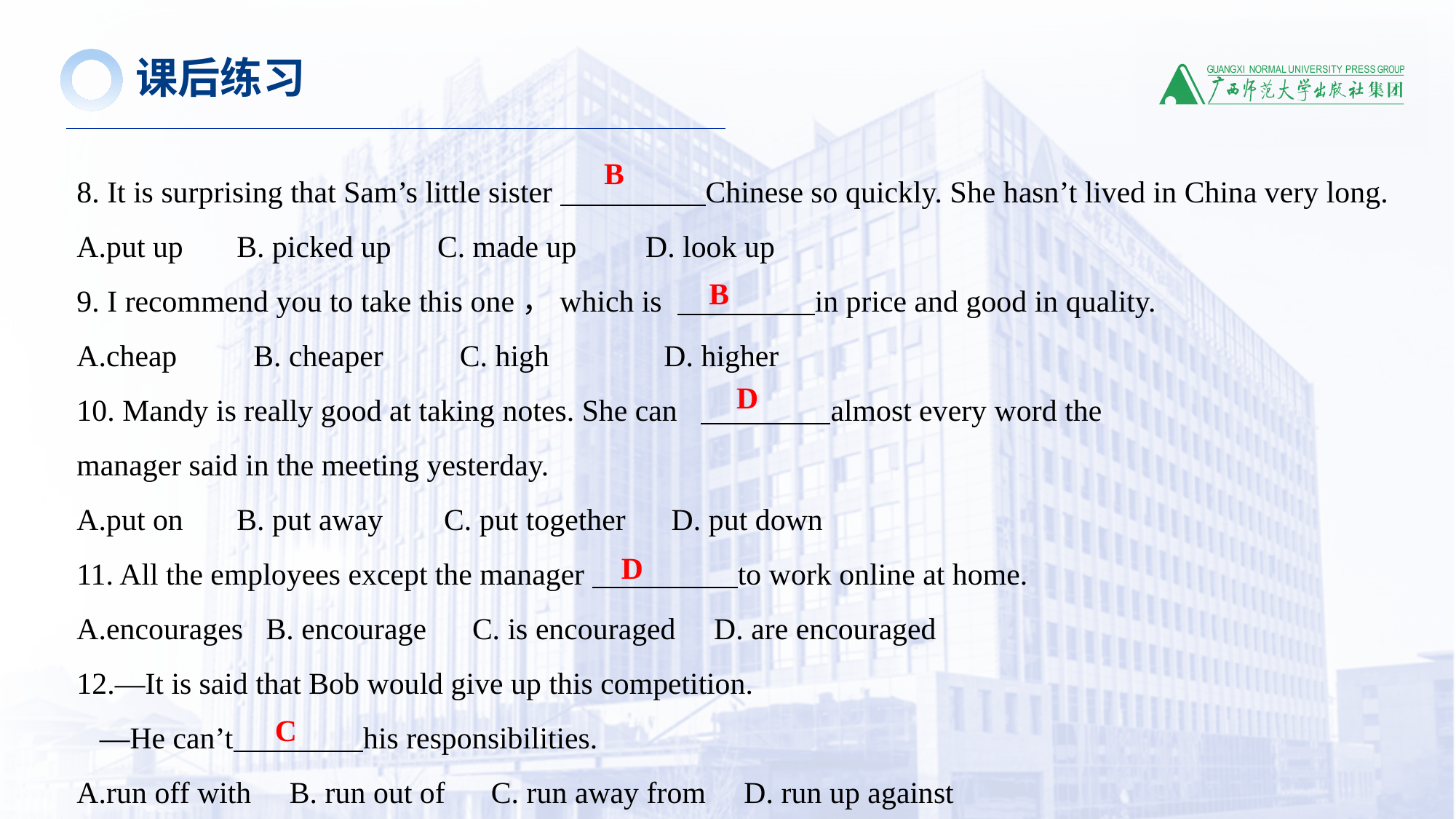

课后练习

8. It is surprising that Sam’s little sister                    Chinese so quickly. She hasn’t lived in China very long.
A.put up       B. picked up      C. made up         D. look up
9. I recommend you to take this one，which is                    in price and good in quality.
A.cheap          B. cheaper          C. high               D. higher
10. Mandy is really good at taking notes. She can                    almost every word the
manager said in the meeting yesterday.
A.put on       B. put away        C. put together      D. put down
11. All the employees except the manager                    to work online at home.
A.encourages   B. encourage      C. is encouraged     D. are encouraged
12.—It is said that Bob would give up this competition.
   —He can’t                 his responsibilities.
A.run off with     B. run out of      C. run away from     D. run up against
B
B
D
D
C